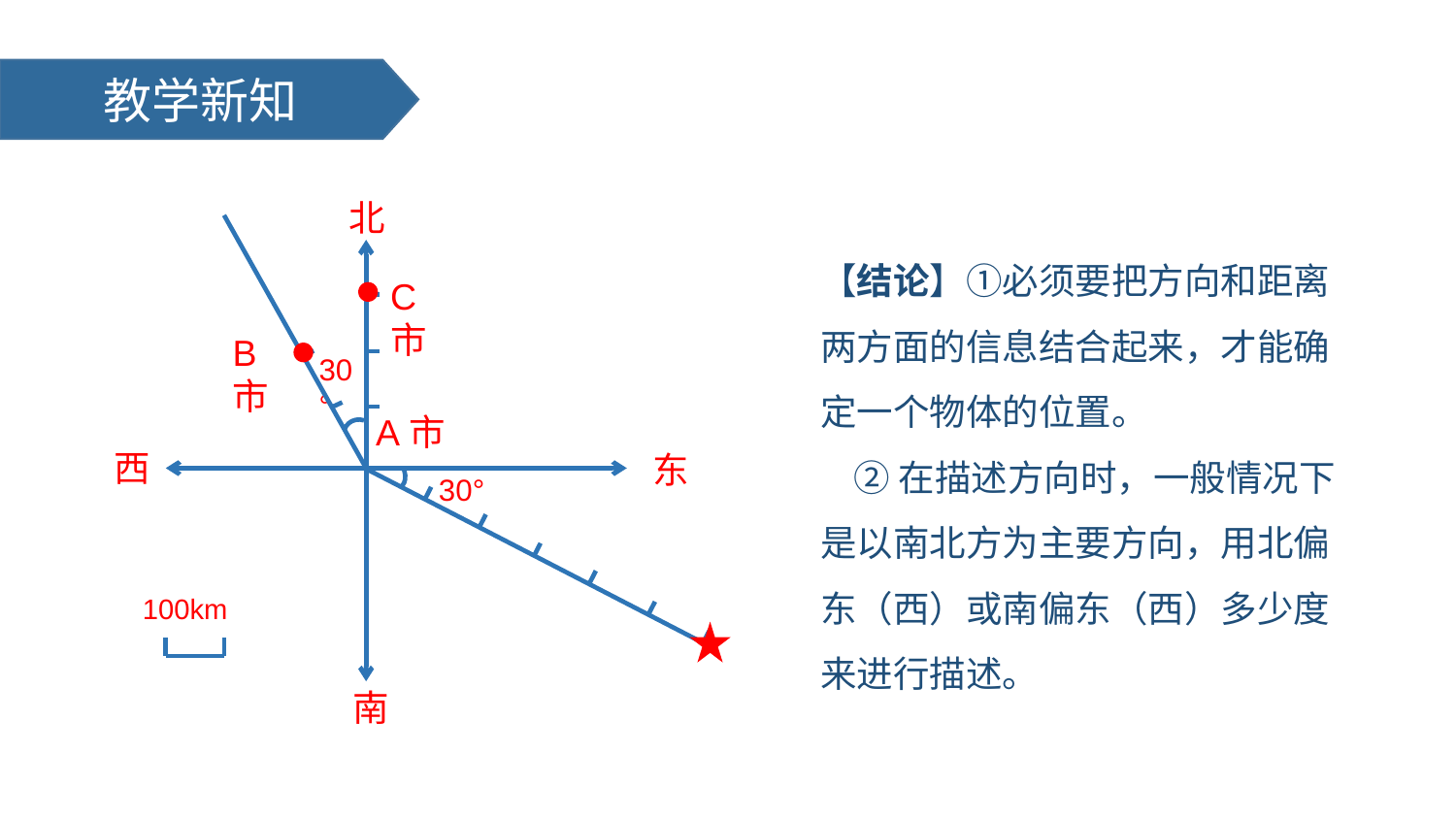

教学新知
北
西
东

30°
南
A市
100km

30°

【结论】①必须要把方向和距离两方面的信息结合起来，才能确定一个物体的位置。
    ②在描述方向时，一般情况下是以南北方为主要方向，用北偏东（西）或南偏东（西）多少度来进行描述。
C市

B市